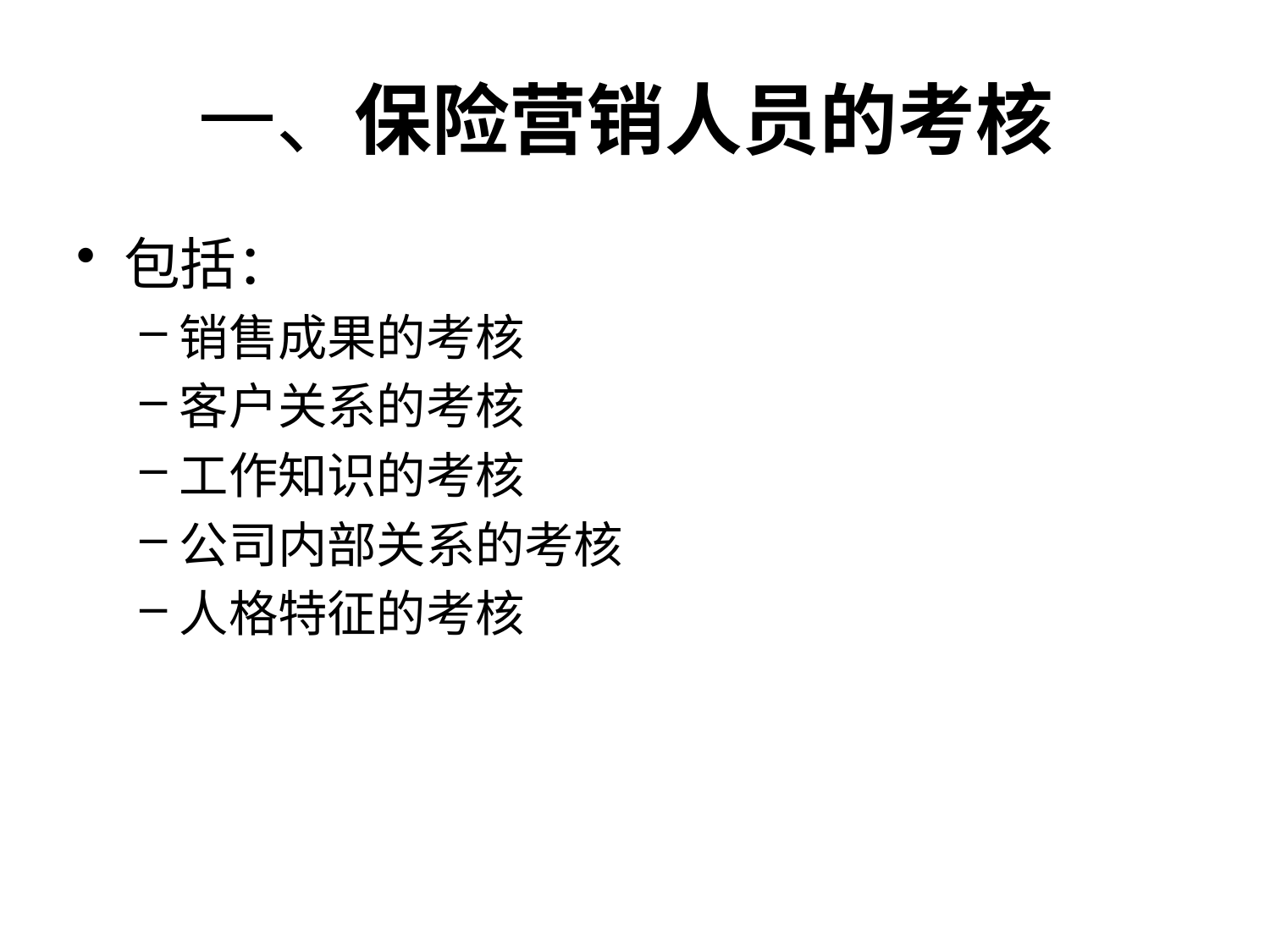

# 一、保险营销人员的考核
包括：
销售成果的考核
客户关系的考核
工作知识的考核
公司内部关系的考核
人格特征的考核